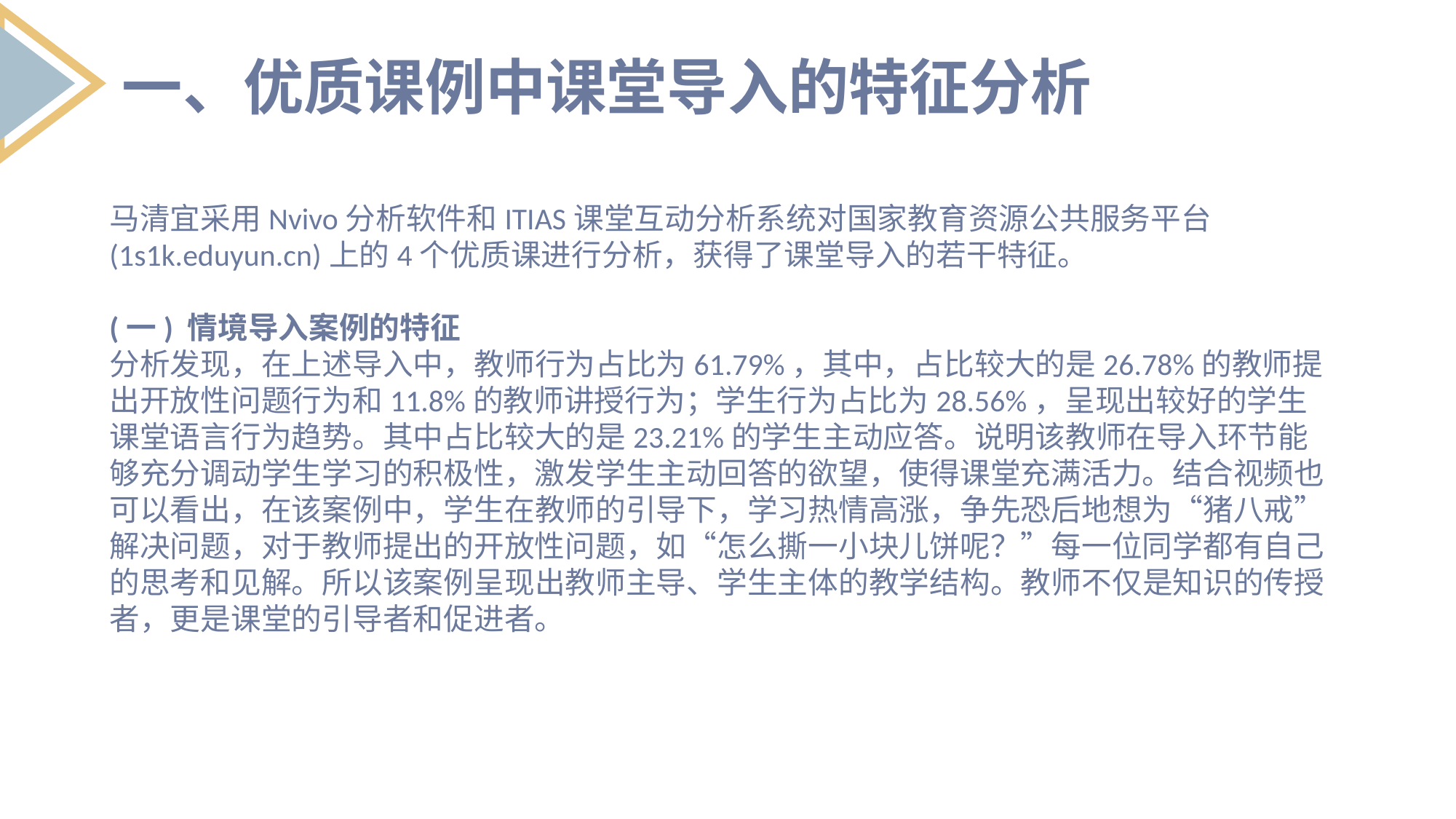

一、优质课例中课堂导入的特征分析

马清宜采用Nvivo分析软件和ITIAS课堂互动分析系统对国家教育资源公共服务平台(1s1k.eduyun.cn)上的4个优质课进行分析，获得了课堂导入的若干特征。

(一) 情境导入案例的特征
分析发现，在上述导入中，教师行为占比为61.79%，其中，占比较大的是26.78%的教师提出开放性问题行为和11.8%的教师讲授行为；学生行为占比为28.56%，呈现出较好的学生课堂语言行为趋势。其中占比较大的是23.21%的学生主动应答。说明该教师在导入环节能够充分调动学生学习的积极性，激发学生主动回答的欲望，使得课堂充满活力。结合视频也可以看出，在该案例中，学生在教师的引导下，学习热情高涨，争先恐后地想为“猪八戒”解决问题，对于教师提出的开放性问题，如“怎么撕一小块儿饼呢？”每一位同学都有自己的思考和见解。所以该案例呈现出教师主导、学生主体的教学结构。教师不仅是知识的传授者，更是课堂的引导者和促进者。